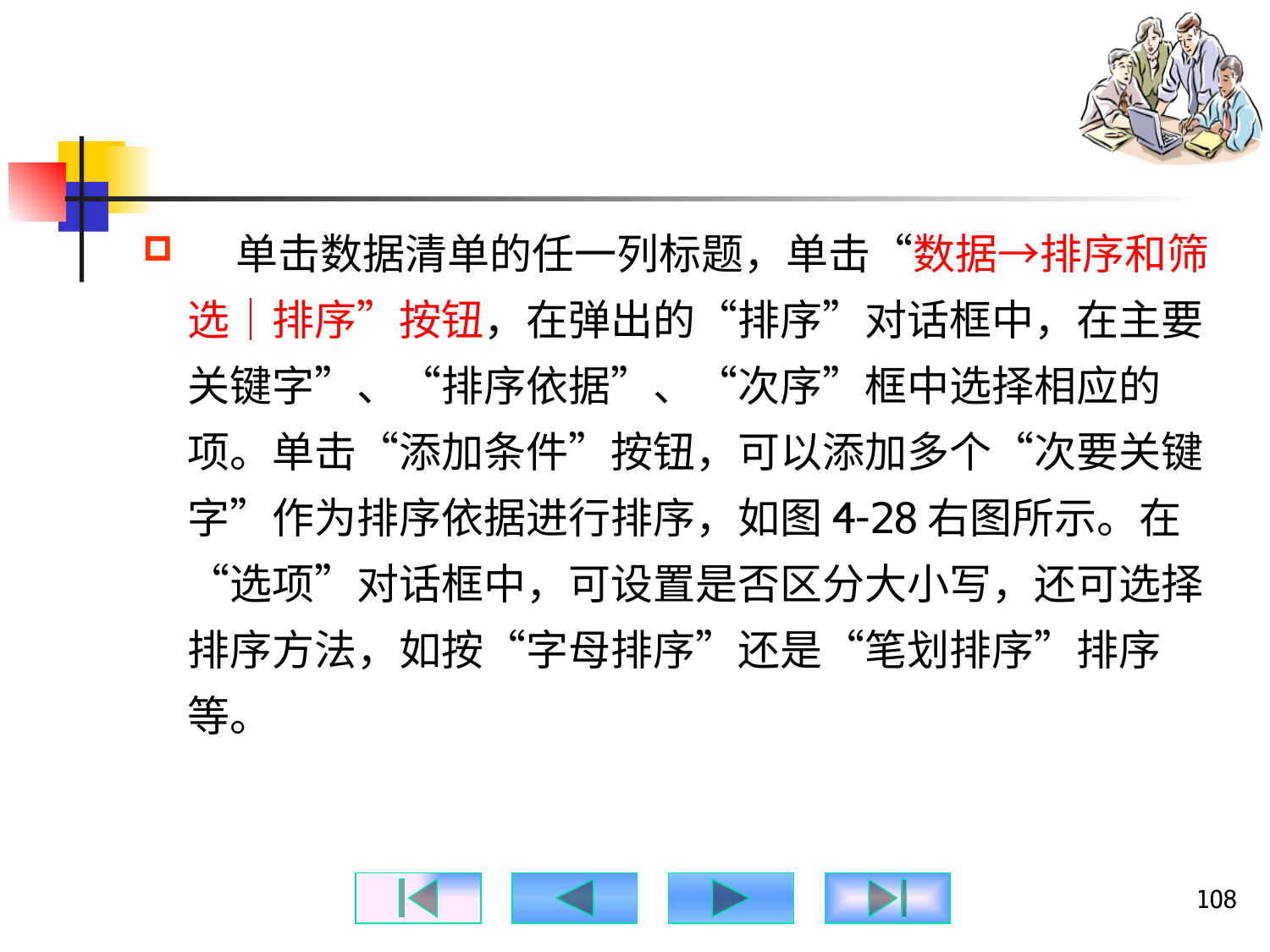

#
    单击数据清单的任一列标题，单击“数据→排序和筛选｜排序”按钮，在弹出的“排序”对话框中，在主要关键字”、“排序依据”、“次序”框中选择相应的项。单击“添加条件”按钮，可以添加多个“次要关键字”作为排序依据进行排序，如图4-28右图所示。在“选项”对话框中，可设置是否区分大小写，还可选择排序方法，如按“字母排序”还是“笔划排序”排序等。

108